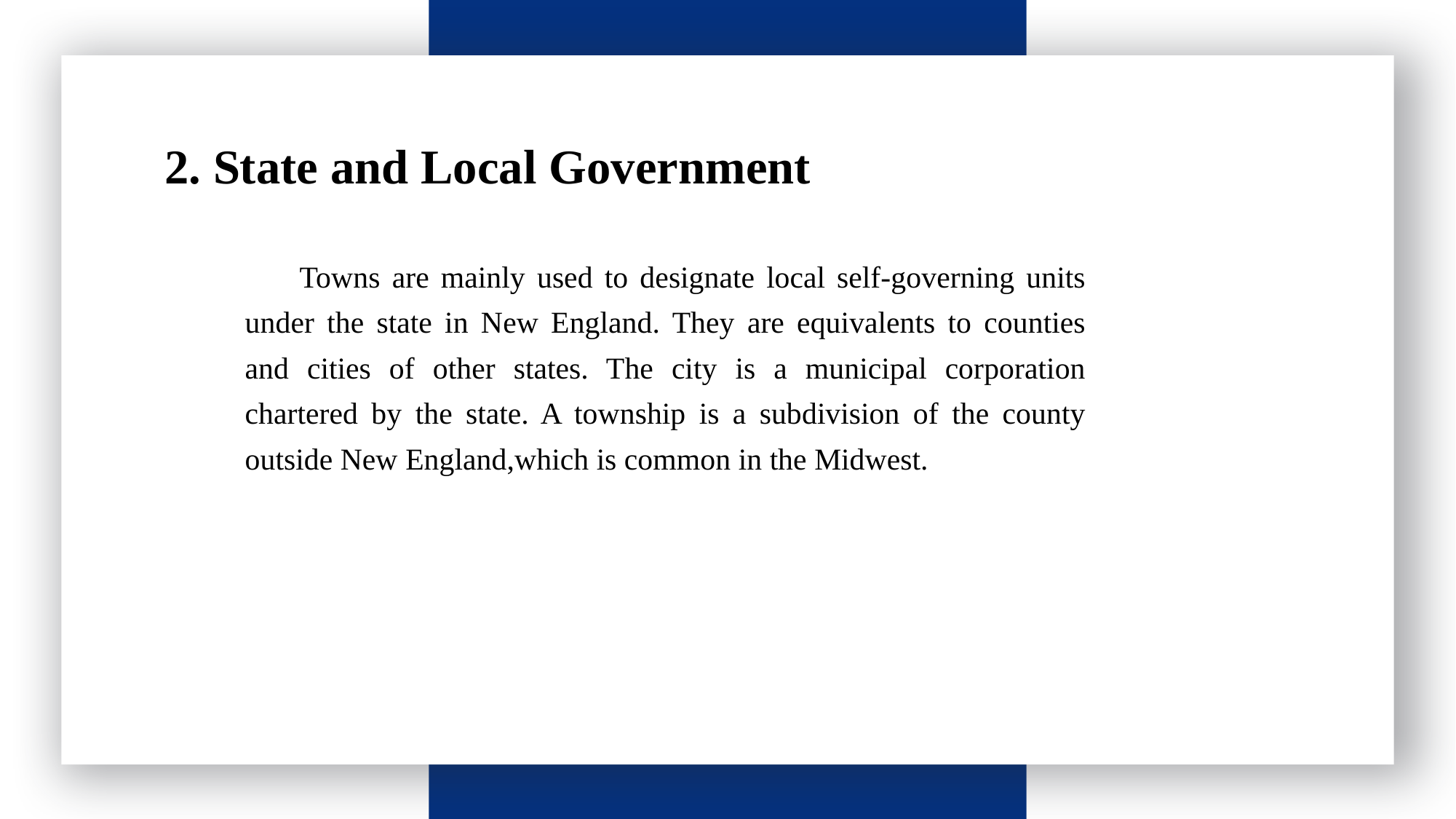

请输入标题
 2. State and Local Government
Towns are mainly used to designate local self-governing units under the state in New England. They are equivalents to counties and cities of other states. The city is a municipal corporation chartered by the state. A township is a subdivision of the county outside New England,which is common in the Midwest.